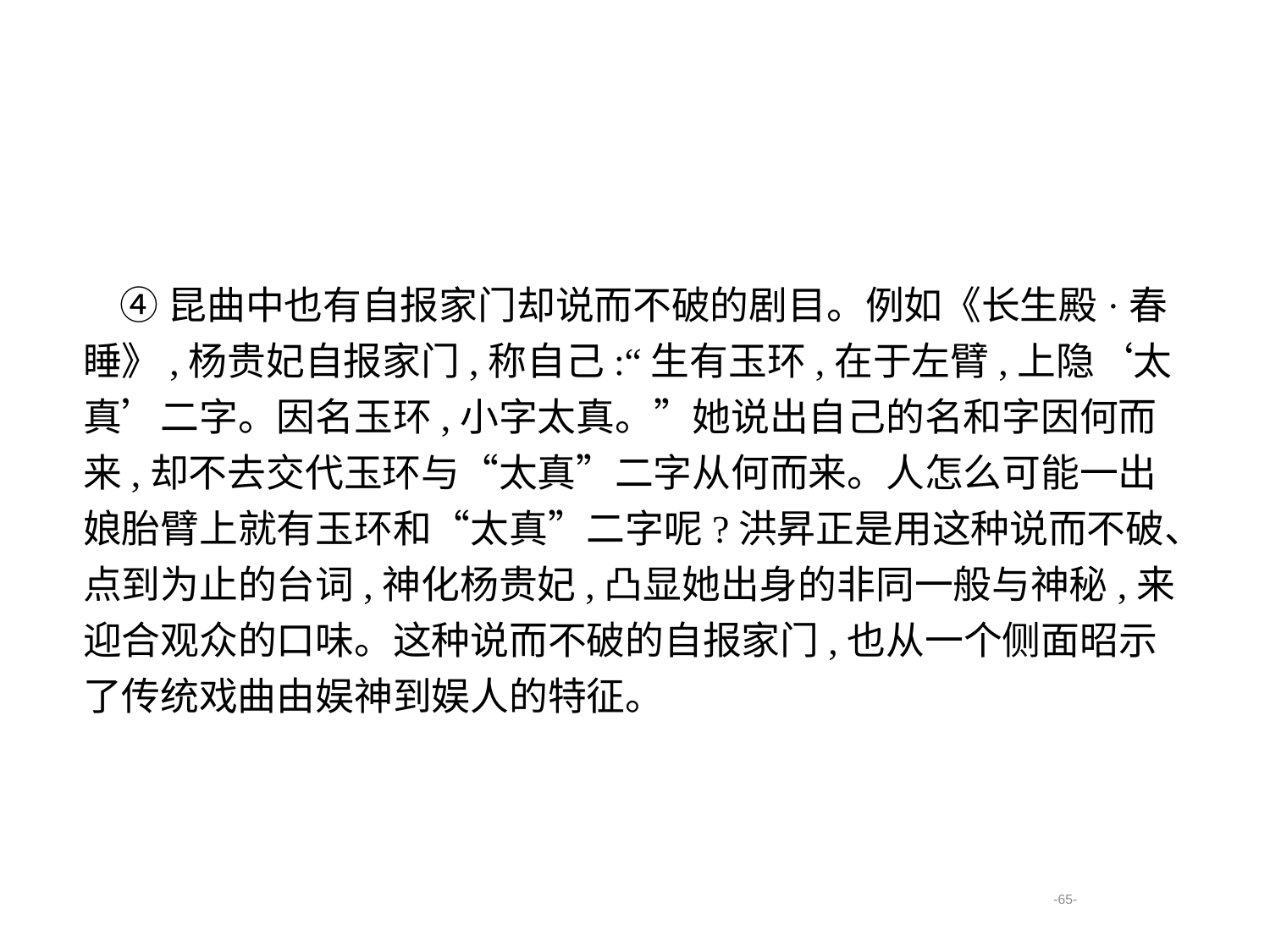

④昆曲中也有自报家门却说而不破的剧目。例如《长生殿·春睡》,杨贵妃自报家门,称自己:“生有玉环,在于左臂,上隐‘太真’二字。因名玉环,小字太真。”她说出自己的名和字因何而来,却不去交代玉环与“太真”二字从何而来。人怎么可能一出娘胎臂上就有玉环和“太真”二字呢?洪昇正是用这种说而不破、点到为止的台词,神化杨贵妃,凸显她出身的非同一般与神秘,来迎合观众的口味。这种说而不破的自报家门,也从一个侧面昭示了传统戏曲由娱神到娱人的特征。
-65-